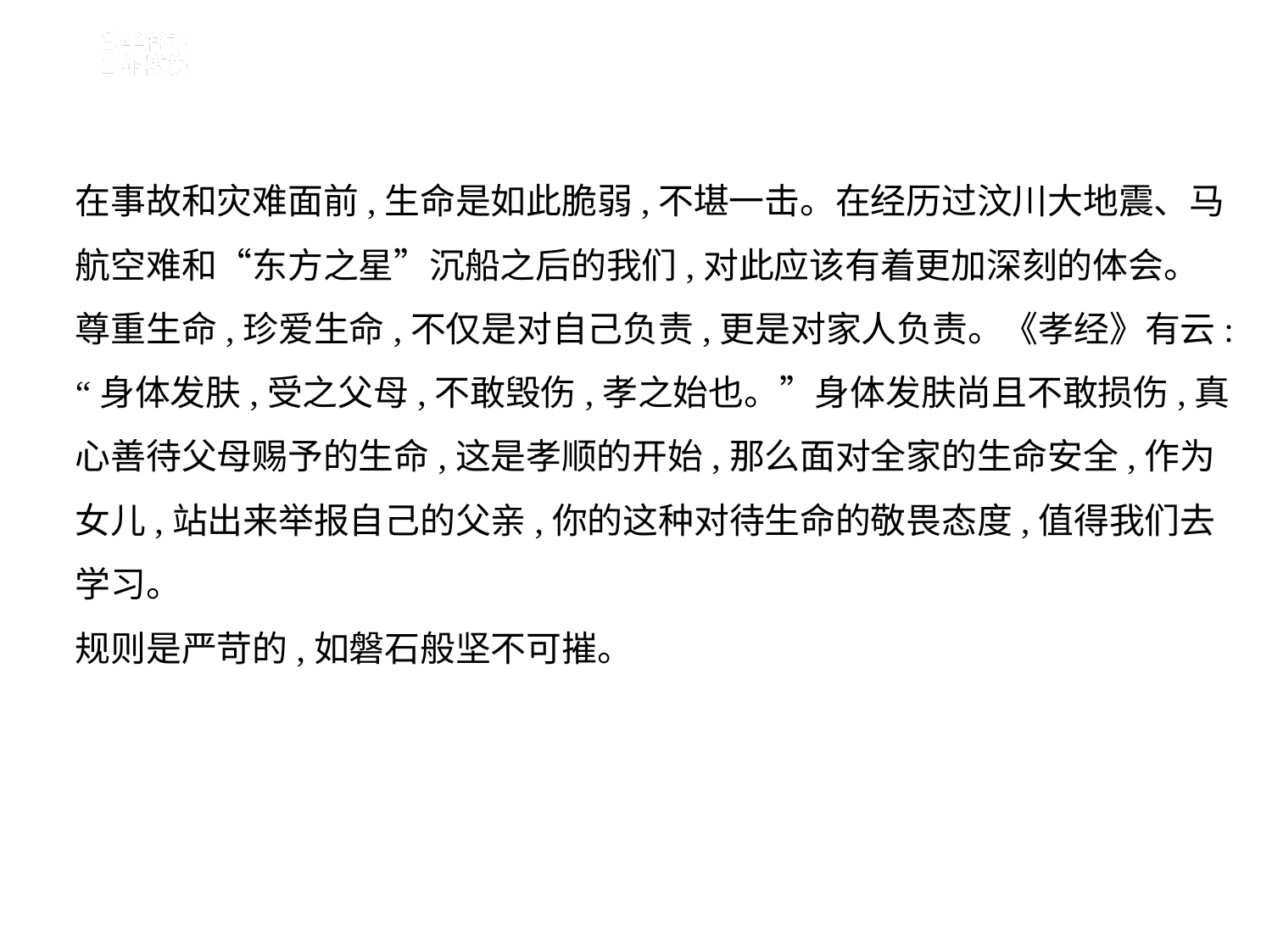

在事故和灾难面前,生命是如此脆弱,不堪一击。在经历过汶川大地震、马
航空难和“东方之星”沉船之后的我们,对此应该有着更加深刻的体会。
尊重生命,珍爱生命,不仅是对自己负责,更是对家人负责。《孝经》有云:
“身体发肤,受之父母,不敢毁伤,孝之始也。”身体发肤尚且不敢损伤,真
心善待父母赐予的生命,这是孝顺的开始,那么面对全家的生命安全,作为
女儿,站出来举报自己的父亲,你的这种对待生命的敬畏态度,值得我们去
学习。
规则是严苛的,如磐石般坚不可摧。